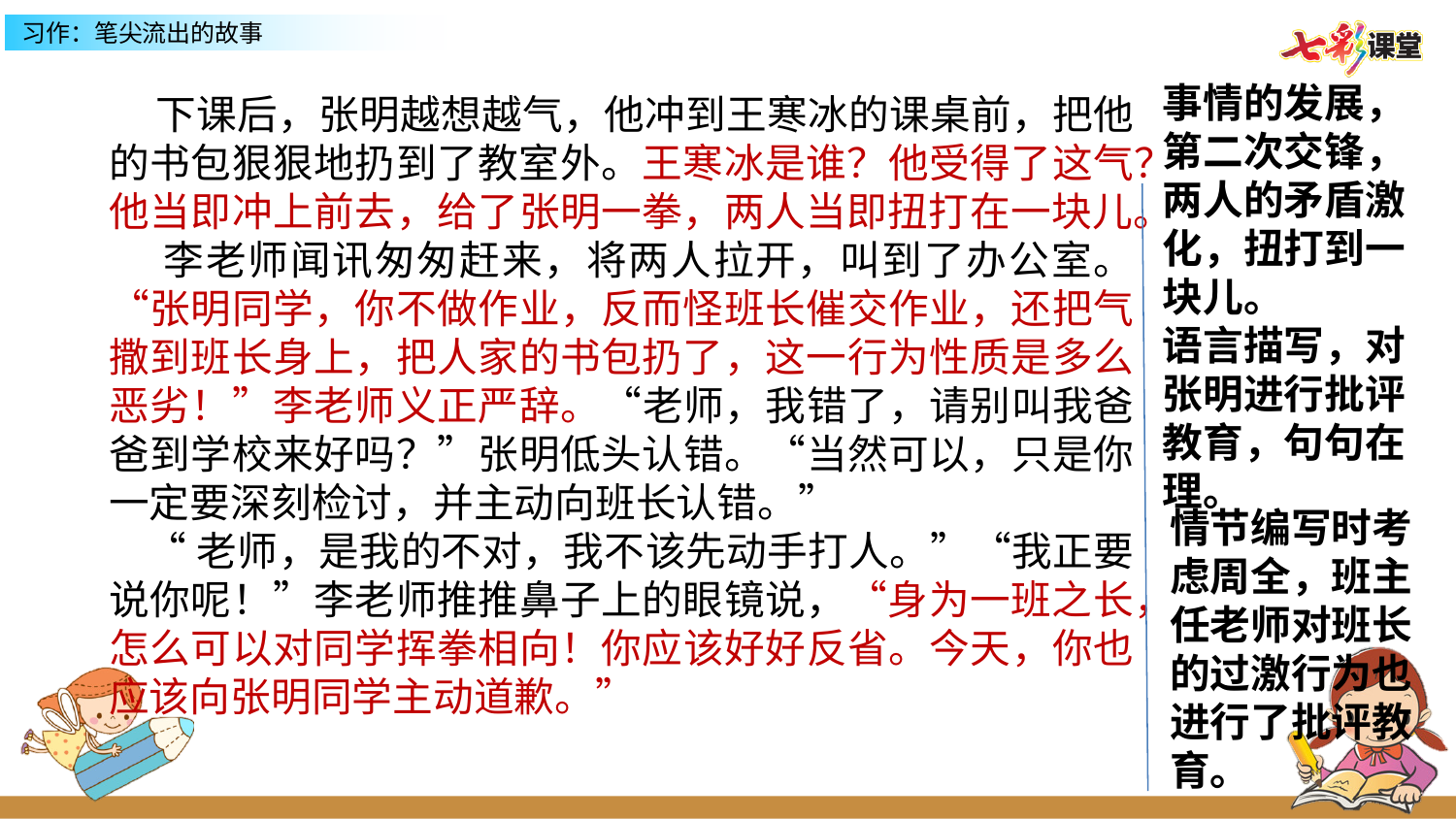

事情的发展，第二次交锋，两人的矛盾激化，扭打到一块儿。
语言描写，对张明进行批评教育，句句在理。
    下课后，张明越想越气，他冲到王寒冰的课桌前，把他的书包狠狠地扔到了教室外。王寒冰是谁？他受得了这气？他当即冲上前去，给了张明一拳，两人当即扭打在一块儿。
    李老师闻讯匆匆赶来，将两人拉开，叫到了办公室。“张明同学，你不做作业，反而怪班长催交作业，还把气撒到班长身上，把人家的书包扔了，这一行为性质是多么恶劣！”李老师义正严辞。“老师，我错了，请别叫我爸爸到学校来好吗？”张明低头认错。“当然可以，只是你一定要深刻检讨，并主动向班长认错。”
    “老师，是我的不对，我不该先动手打人。”“我正要说你呢！”李老师推推鼻子上的眼镜说，“身为一班之长，怎么可以对同学挥拳相向！你应该好好反省。今天，你也应该向张明同学主动道歉。”
情节编写时考虑周全，班主任老师对班长的过激行为也进行了批评教育。